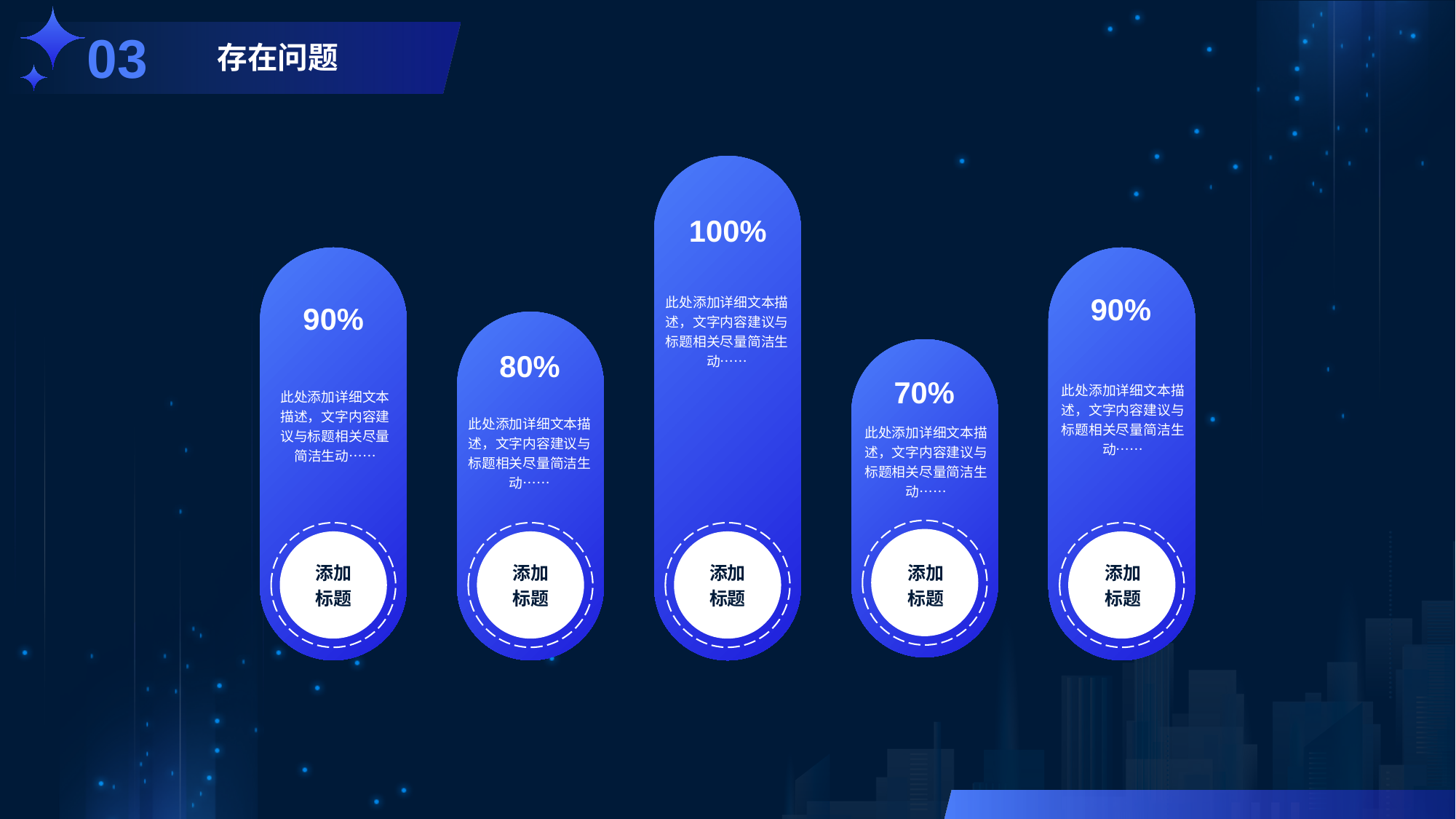

03
存在问题

100%
添加
标题

90%
添加
标题

90%
添加
标题

此处添加详细文本描述，文字内容建议与标题相关尽量简洁生动……

80%
添加
标题

70%
添加
标题

此处添加详细文本描述，文字内容建议与标题相关尽量简洁生动……
此处添加详细文本描述，文字内容建议与标题相关尽量简洁生动……
此处添加详细文本描述，文字内容建议与标题相关尽量简洁生动……
此处添加详细文本描述，文字内容建议与标题相关尽量简洁生动……